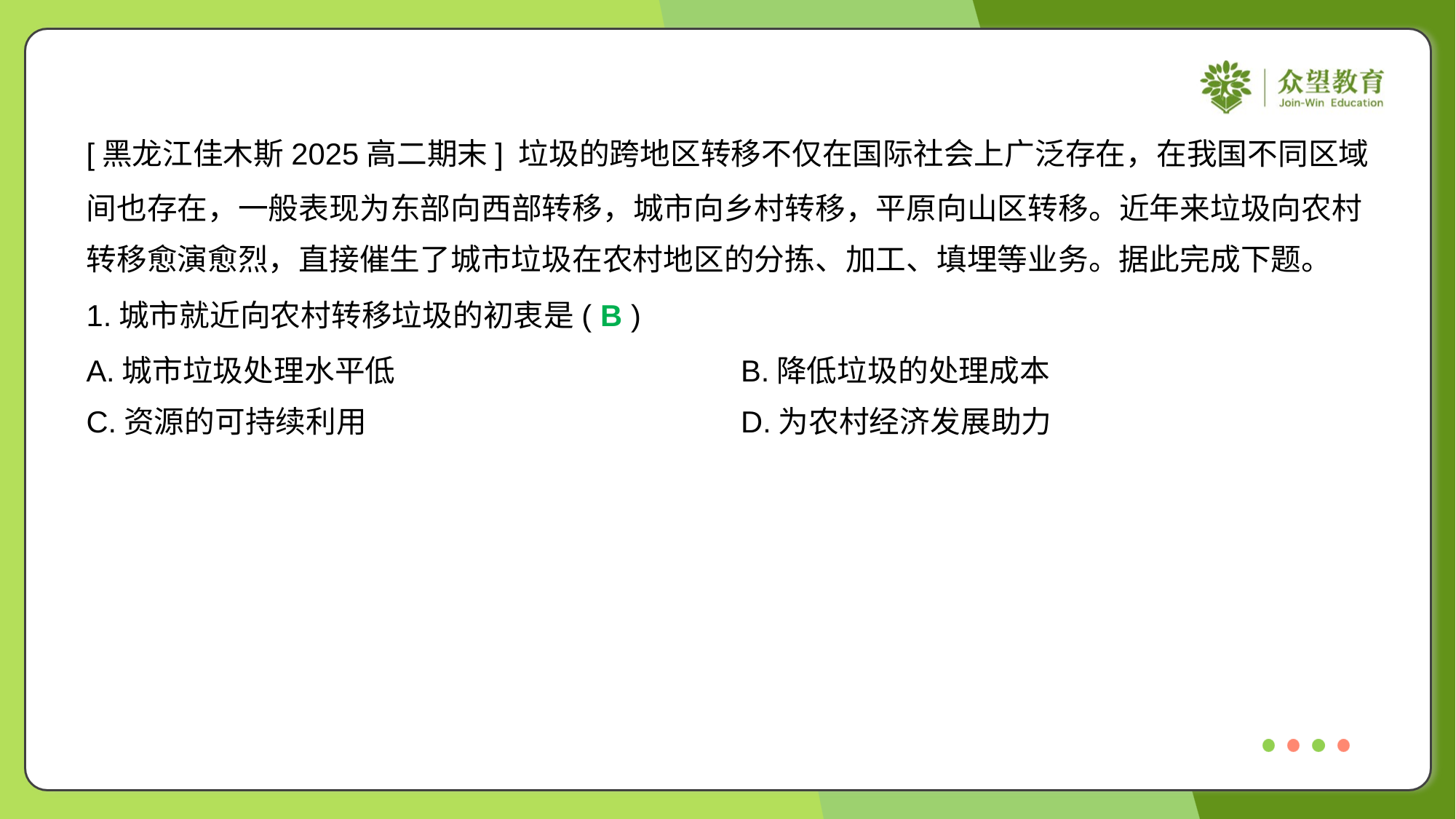

[黑龙江佳木斯2025高二期末] 垃圾的跨地区转移不仅在国际社会上广泛存在，在我国不同区域
间也存在，一般表现为东部向西部转移，城市向乡村转移，平原向山区转移。近年来垃圾向农村
转移愈演愈烈，直接催生了城市垃圾在农村地区的分拣、加工、填埋等业务。据此完成下题。
1.城市就近向农村转移垃圾的初衷是(     )
B
A.城市垃圾处理水平低	B.降低垃圾的处理成本
C.资源的可持续利用	D.为农村经济发展助力